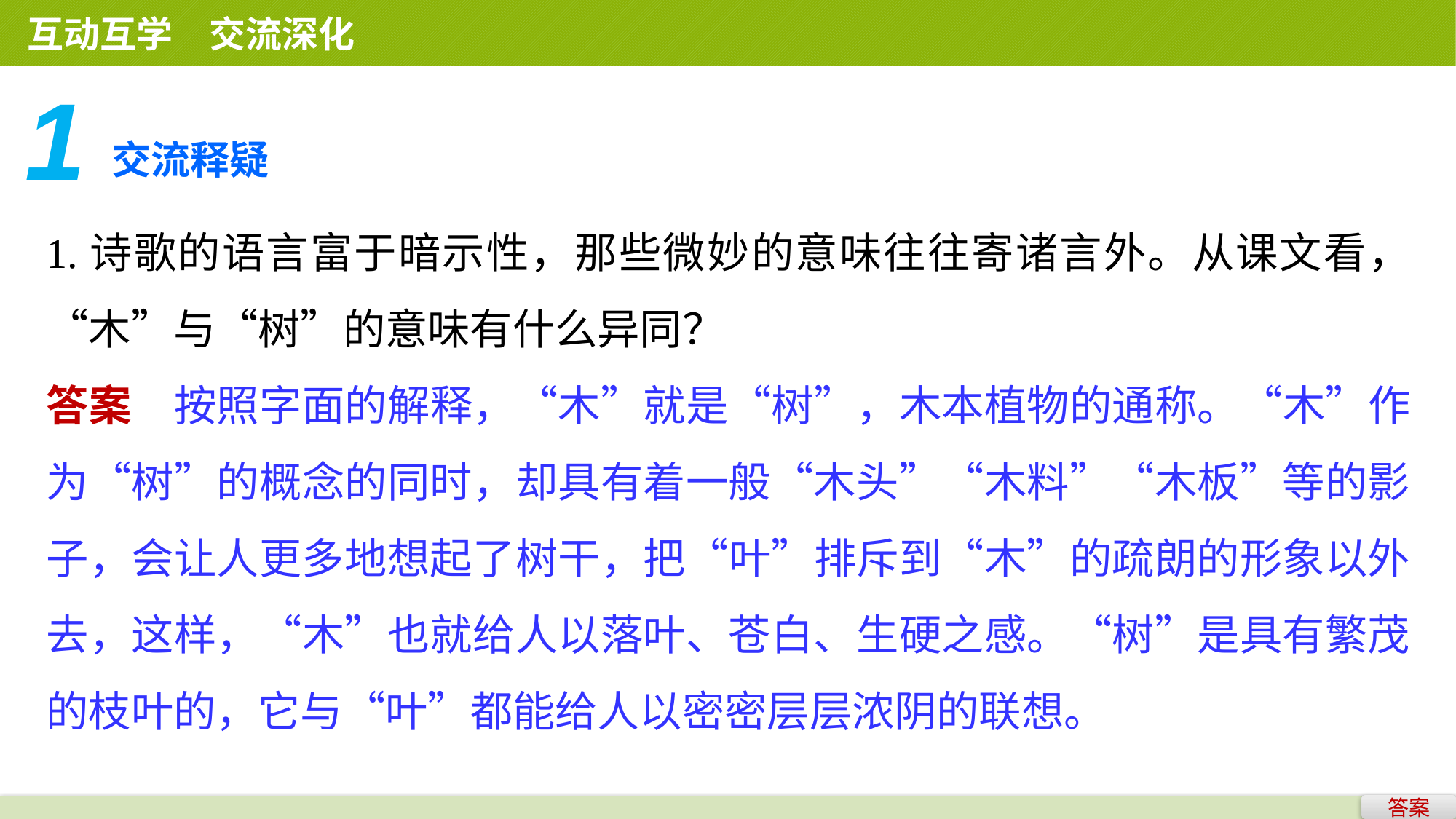

互动互学　交流深化
1
交流释疑
1.诗歌的语言富于暗示性，那些微妙的意味往往寄诸言外。从课文看，“木”与“树”的意味有什么异同？
答案　按照字面的解释，“木”就是“树”，木本植物的通称。“木”作为“树”的概念的同时，却具有着一般“木头”“木料”“木板”等的影子，会让人更多地想起了树干，把“叶”排斥到“木”的疏朗的形象以外去，这样，“木”也就给人以落叶、苍白、生硬之感。“树”是具有繁茂的枝叶的，它与“叶”都能给人以密密层层浓阴的联想。
答案